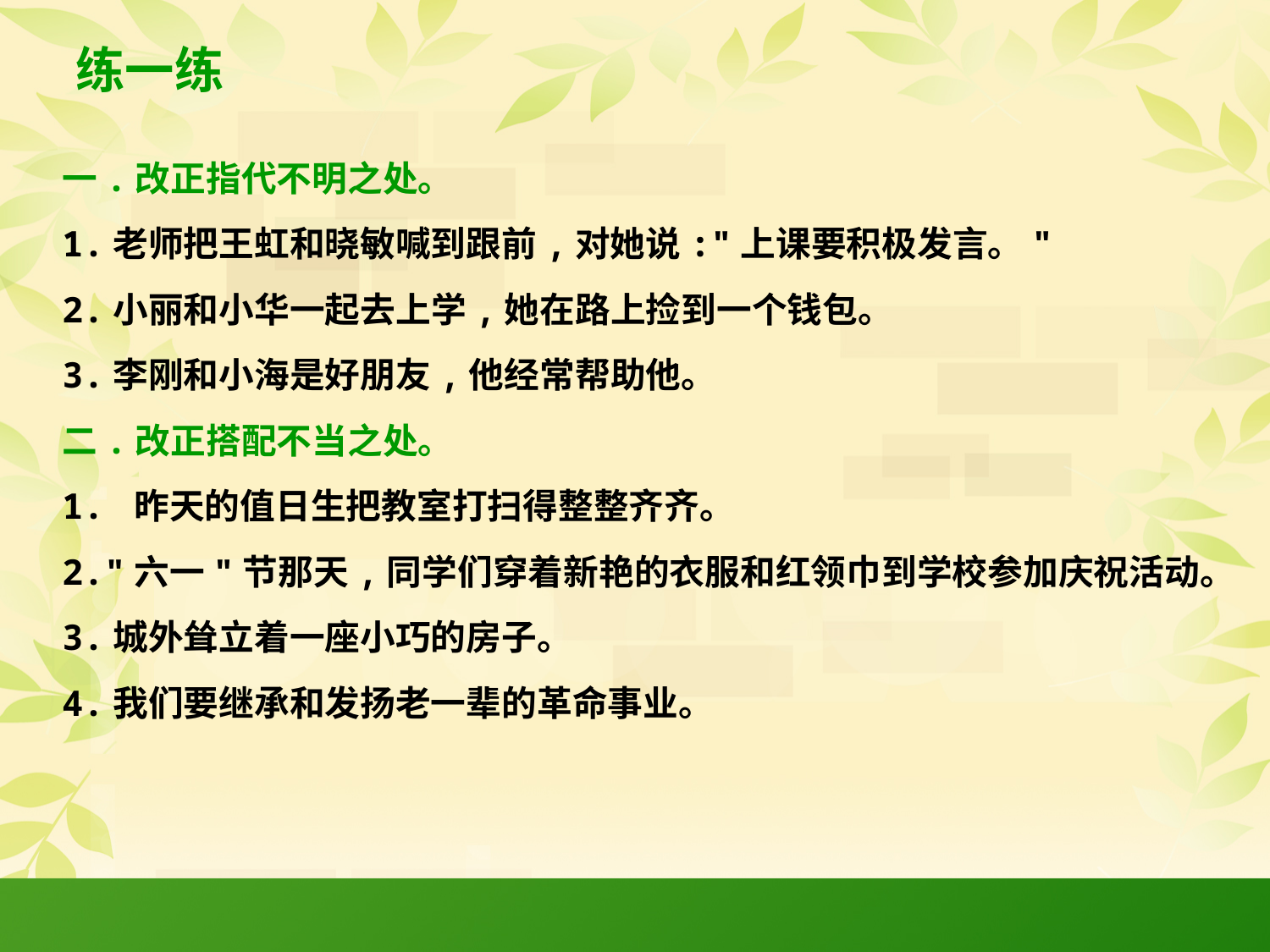

# 练一练
一.改正指代不明之处。
1.老师把王虹和晓敏喊到跟前,对她说:"上课要积极发言。"
2.小丽和小华一起去上学,她在路上捡到一个钱包。
3.李刚和小海是好朋友,他经常帮助他。
二.改正搭配不当之处。
1. 昨天的值日生把教室打扫得整整齐齐。
2."六一"节那天,同学们穿着新艳的衣服和红领巾到学校参加庆祝活动。
3.城外耸立着一座小巧的房子。
4.我们要继承和发扬老一辈的革命事业。